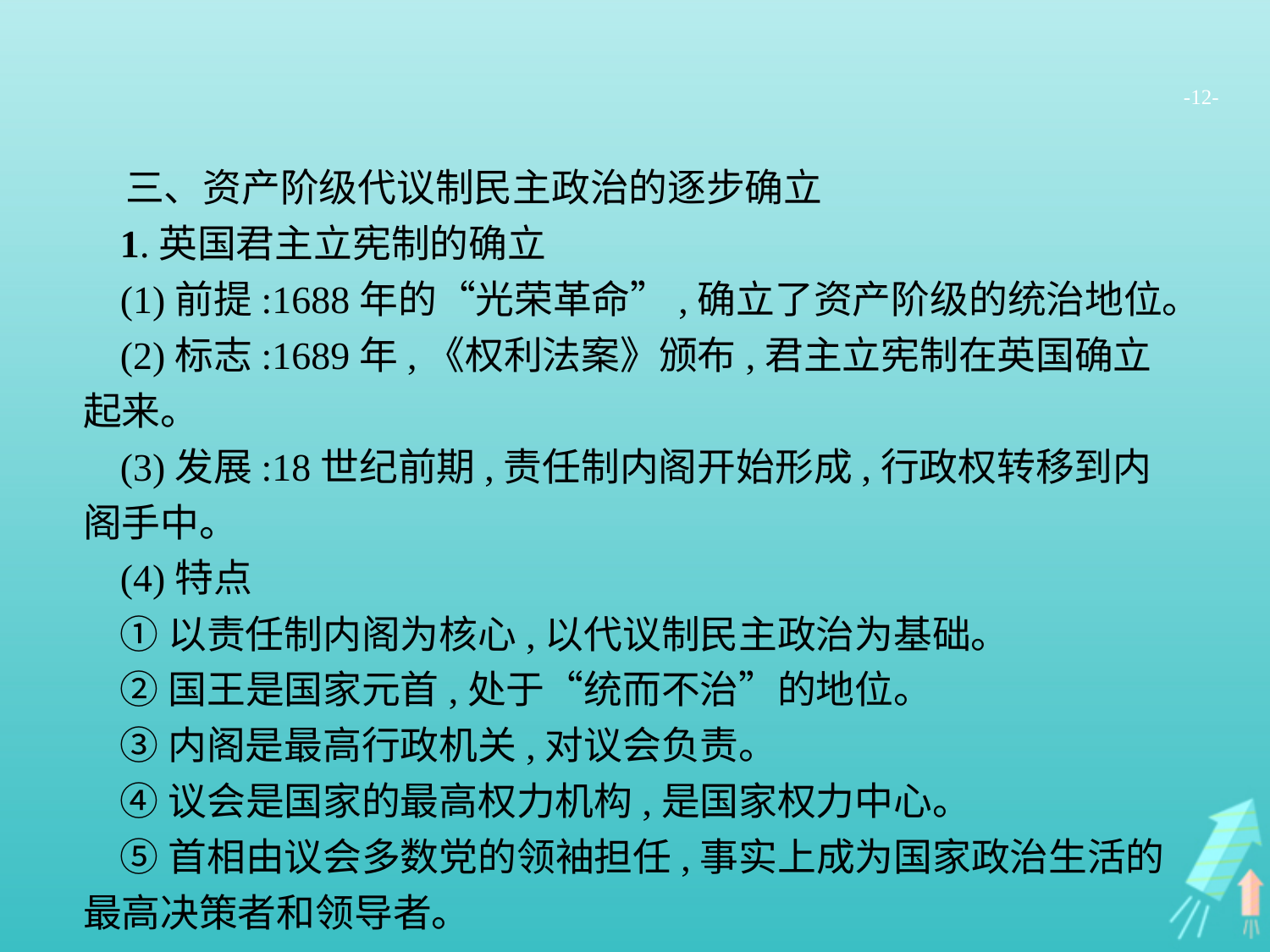

-12-
三、资产阶级代议制民主政治的逐步确立
1.英国君主立宪制的确立
(1)前提:1688年的“光荣革命”,确立了资产阶级的统治地位。
(2)标志:1689年,《权利法案》颁布,君主立宪制在英国确立起来。
(3)发展:18世纪前期,责任制内阁开始形成,行政权转移到内阁手中。
(4)特点
①以责任制内阁为核心,以代议制民主政治为基础。
②国王是国家元首,处于“统而不治”的地位。
③内阁是最高行政机关,对议会负责。
④议会是国家的最高权力机构,是国家权力中心。
⑤首相由议会多数党的领袖担任,事实上成为国家政治生活的最高决策者和领导者。